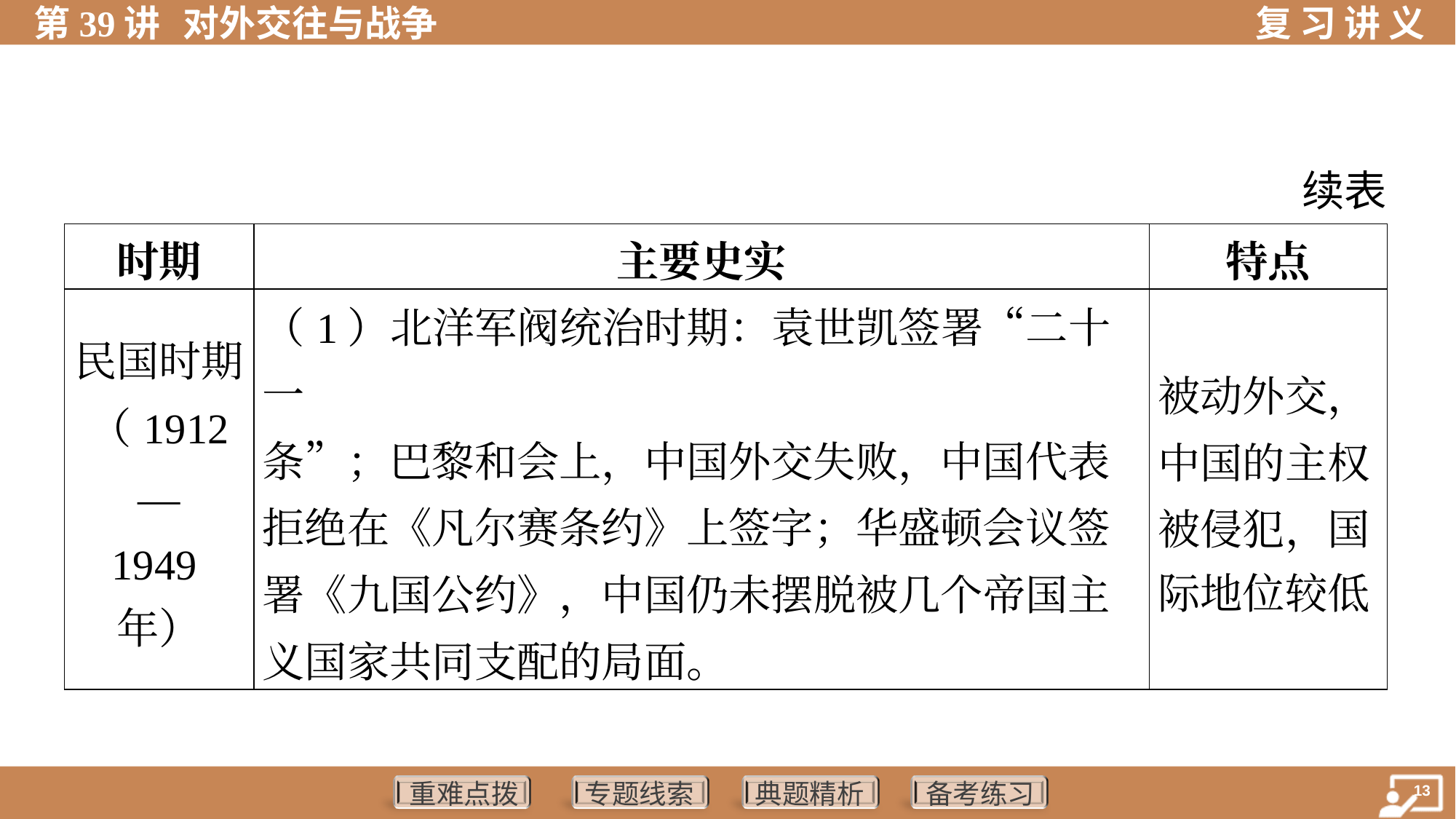

续表
| 时期 | 主要史实 | 特点 |
| --- | --- | --- |
| 民国时期 （1912— 1949年） | （1）北洋军阀统治时期：袁世凯签署“二十一 条”；巴黎和会上，中国外交失败，中国代表拒绝在《凡尔赛条约》上签字；华盛顿会议签署《九国公约》，中国仍未摆脱被几个帝国主义国家共同支配的局面。 | 被动外交， 中国的主权 被侵犯，国 际地位较低 |